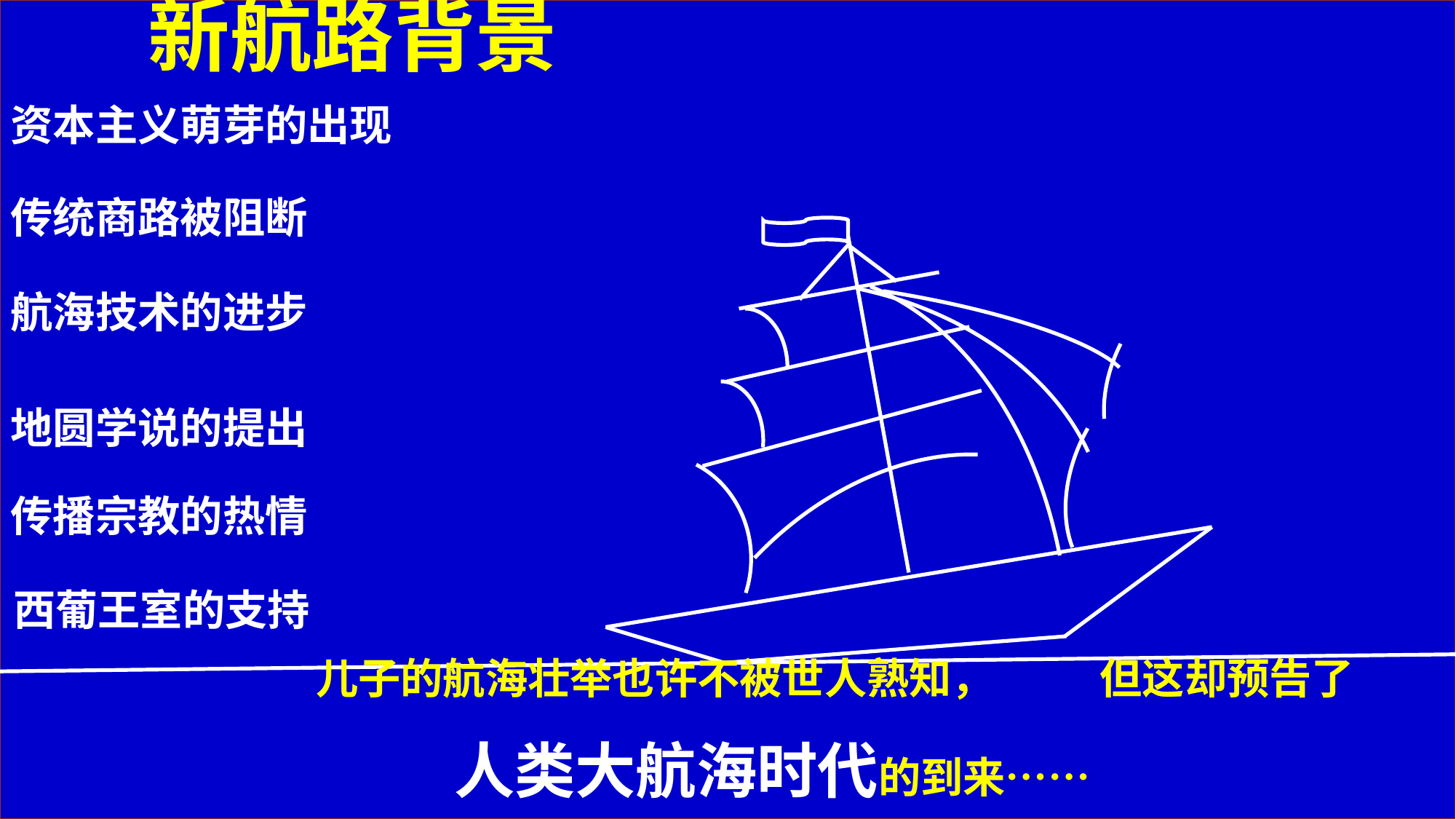

新航路背景
资本主义萌芽的出现
传统商路被阻断

航海技术的进步

地圆学说的提出

传播宗教的热情

西葡王室的支持
            儿子的航海壮举也许不被世人熟知，           但这却预告了
人类大航海时代的到来……